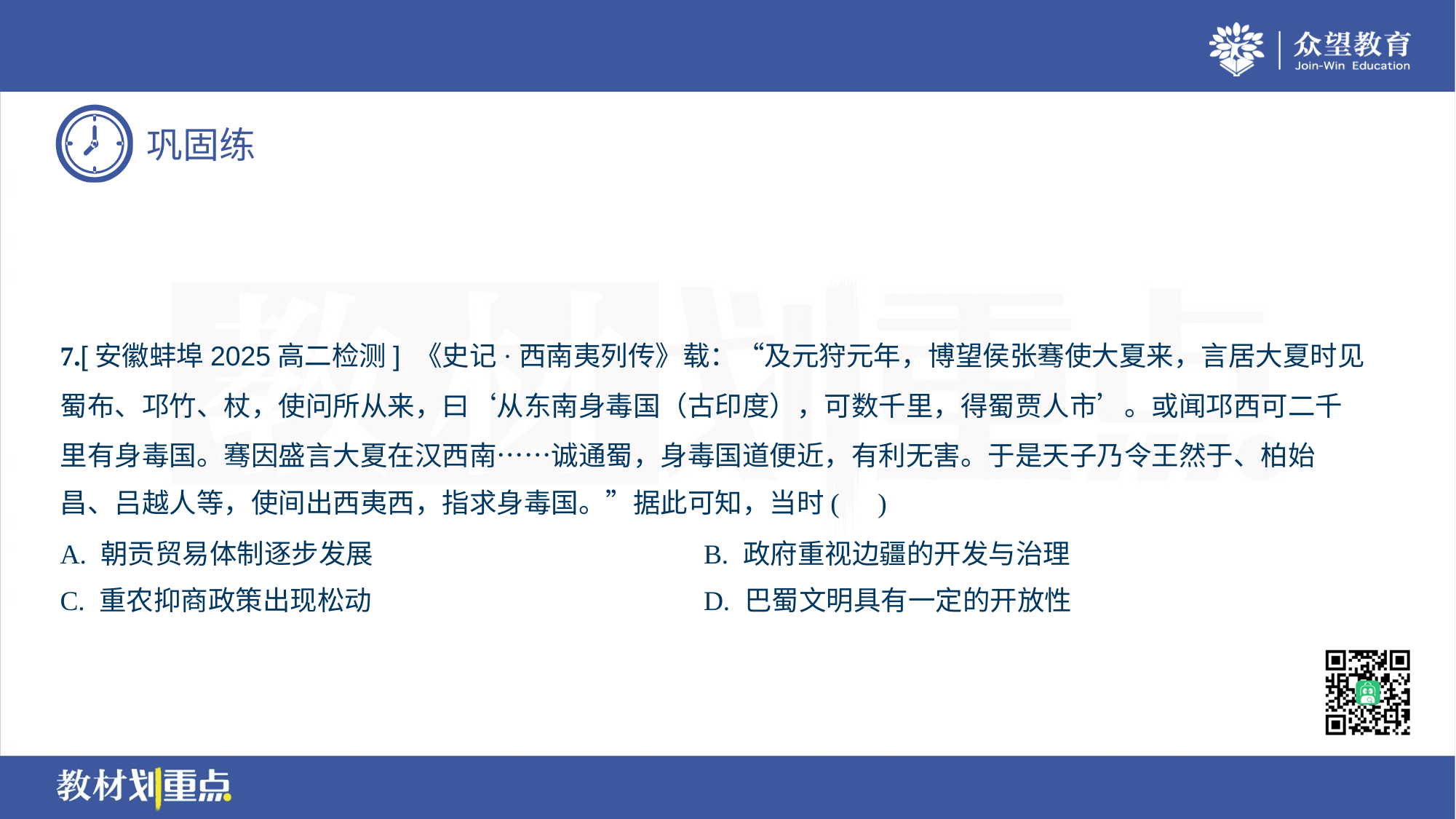

7.[安徽蚌埠2025高二检测] 《史记·西南夷列传》载：“及元狩元年，博望侯张骞使大夏来，言居大夏时见
蜀布、邛竹、杖，使问所从来，曰‘从东南身毒国（古印度），可数千里，得蜀贾人市’。或闻邛西可二千
里有身毒国。骞因盛言大夏在汉西南……诚通蜀，身毒国道便近，有利无害。于是天子乃令王然于、柏始
昌、吕越人等，使间出西夷西，指求身毒国。”据此可知，当时(     )
A. 朝贡贸易体制逐步发展	B. 政府重视边疆的开发与治理
C. 重农抑商政策出现松动	D. 巴蜀文明具有一定的开放性